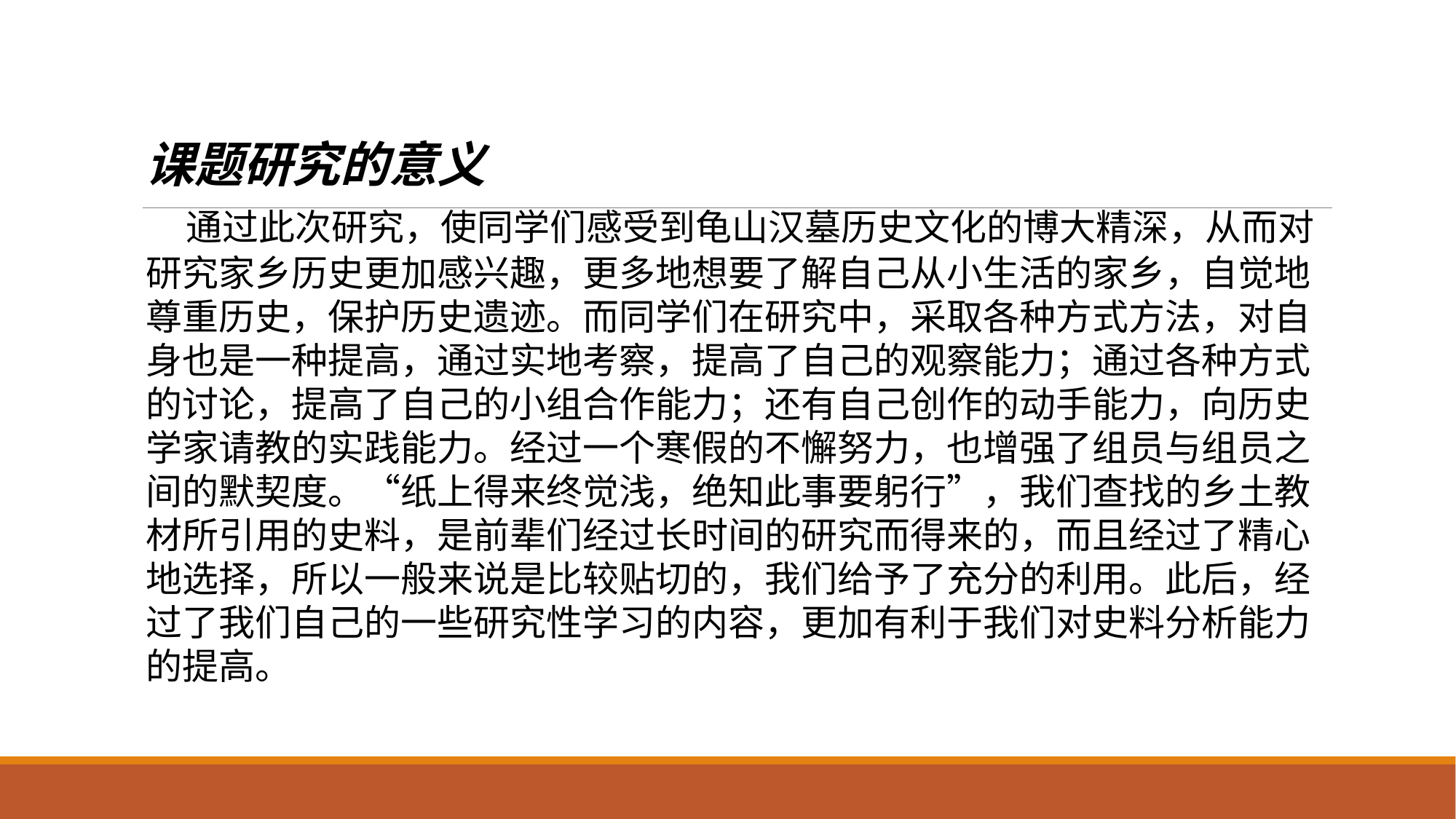

课题研究的意义
   通过此次研究，使同学们感受到龟山汉墓历史文化的博大精深，从而对研究家乡历史更加感兴趣，更多地想要了解自己从小生活的家乡，自觉地尊重历史，保护历史遗迹。而同学们在研究中，采取各种方式方法，对自身也是一种提高，通过实地考察，提高了自己的观察能力；通过各种方式的讨论，提高了自己的小组合作能力；还有自己创作的动手能力，向历史学家请教的实践能力。经过一个寒假的不懈努力，也增强了组员与组员之间的默契度。“纸上得来终觉浅，绝知此事要躬行”，我们查找的乡土教材所引用的史料，是前辈们经过长时间的研究而得来的，而且经过了精心地选择，所以一般来说是比较贴切的，我们给予了充分的利用。此后，经过了我们自己的一些研究性学习的内容，更加有利于我们对史料分析能力的提高。